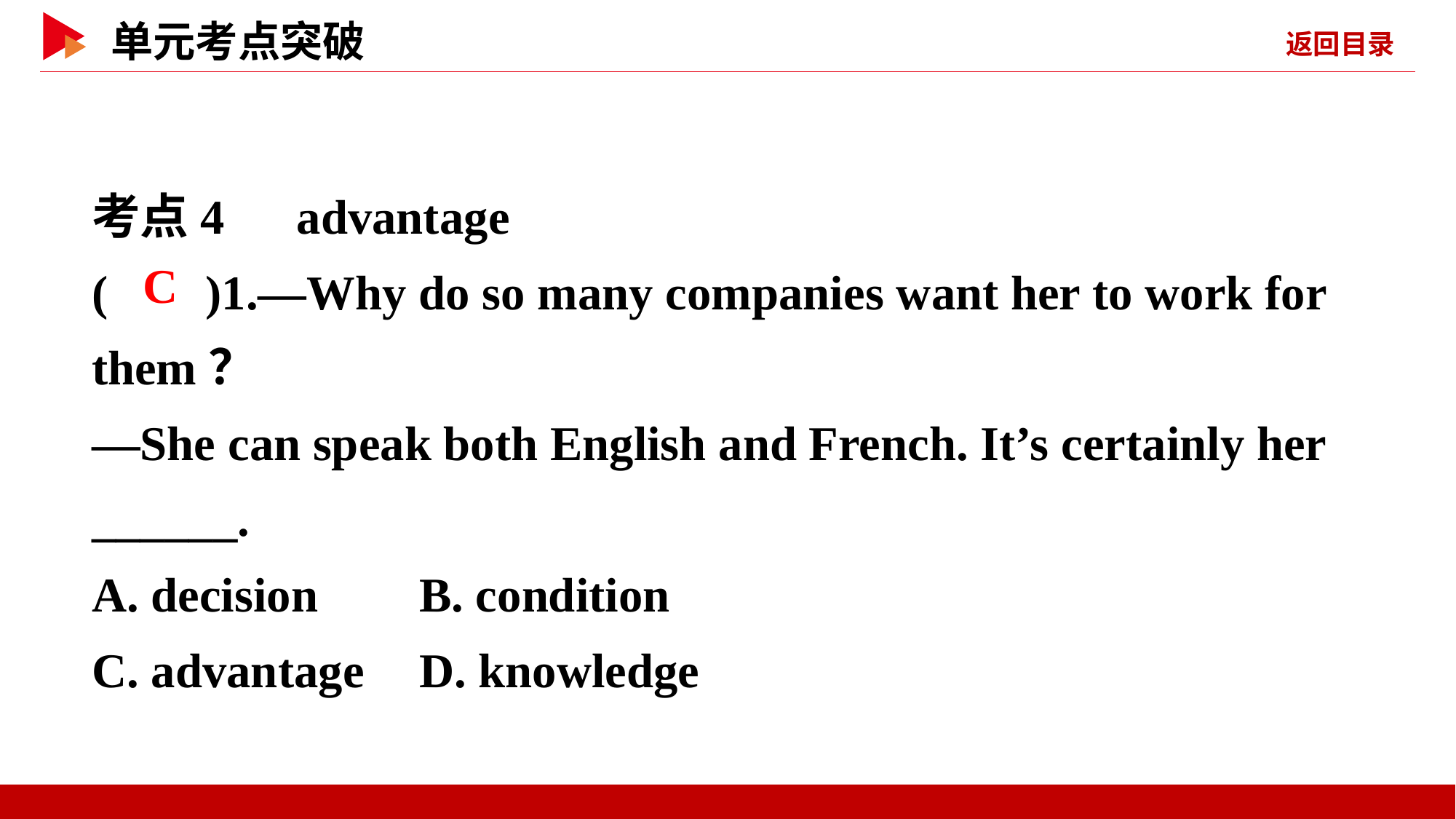

考点4　advantage
(        )1.—Why do so many companies want her to work for them？
—She can speak both English and French. It’s certainly her ______.
A. decision	B. condition
C. advantage	D. knowledge
   C